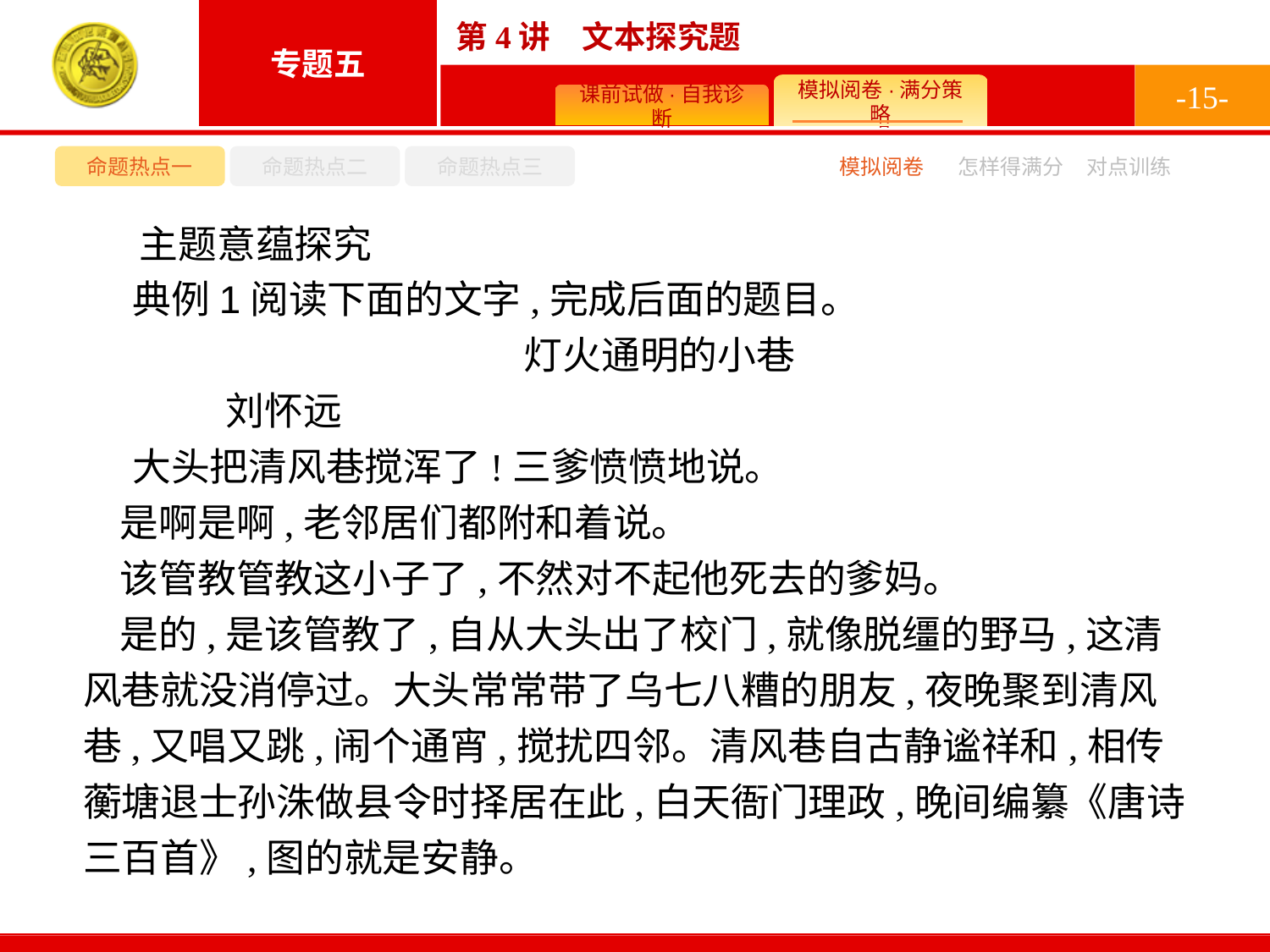

-15-
命题热点一
命题热点二
命题热点三
模拟阅卷
怎样得满分
对点训练
主题意蕴探究
典例1阅读下面的文字,完成后面的题目。
灯火通明的小巷
	刘怀远
大头把清风巷搅浑了!三爹愤愤地说。
是啊是啊,老邻居们都附和着说。
该管教管教这小子了,不然对不起他死去的爹妈。
是的,是该管教了,自从大头出了校门,就像脱缰的野马,这清风巷就没消停过。大头常常带了乌七八糟的朋友,夜晚聚到清风巷,又唱又跳,闹个通宵,搅扰四邻。清风巷自古静谧祥和,相传蘅塘退士孙洙做县令时择居在此,白天衙门理政,晚间编纂《唐诗三百首》,图的就是安静。